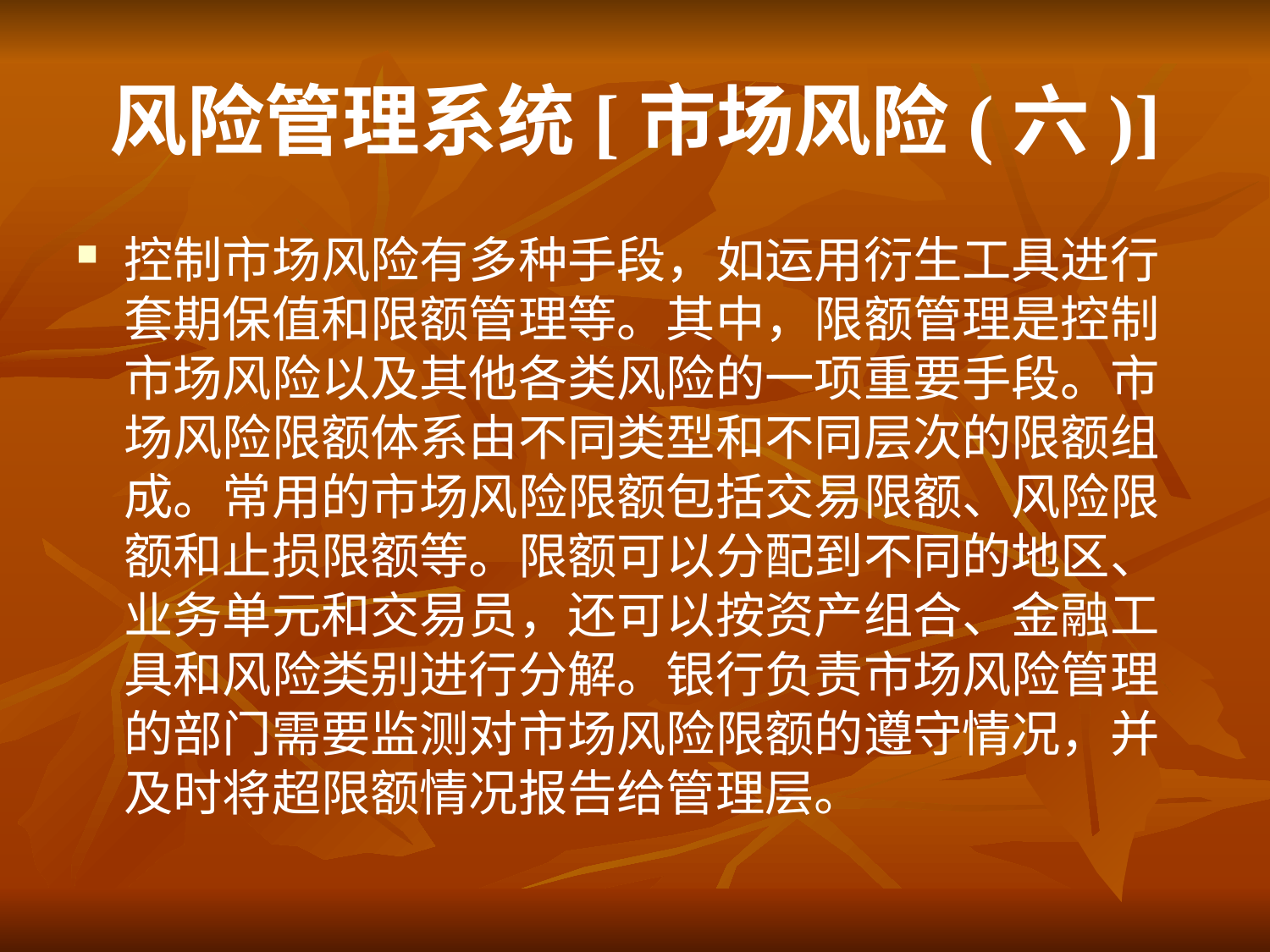

# 风险管理系统[市场风险(六)]
控制市场风险有多种手段，如运用衍生工具进行套期保值和限额管理等。其中，限额管理是控制市场风险以及其他各类风险的一项重要手段。市场风险限额体系由不同类型和不同层次的限额组成。常用的市场风险限额包括交易限额、风险限额和止损限额等。限额可以分配到不同的地区、业务单元和交易员，还可以按资产组合、金融工具和风险类别进行分解。银行负责市场风险管理的部门需要监测对市场风险限额的遵守情况，并及时将超限额情况报告给管理层。